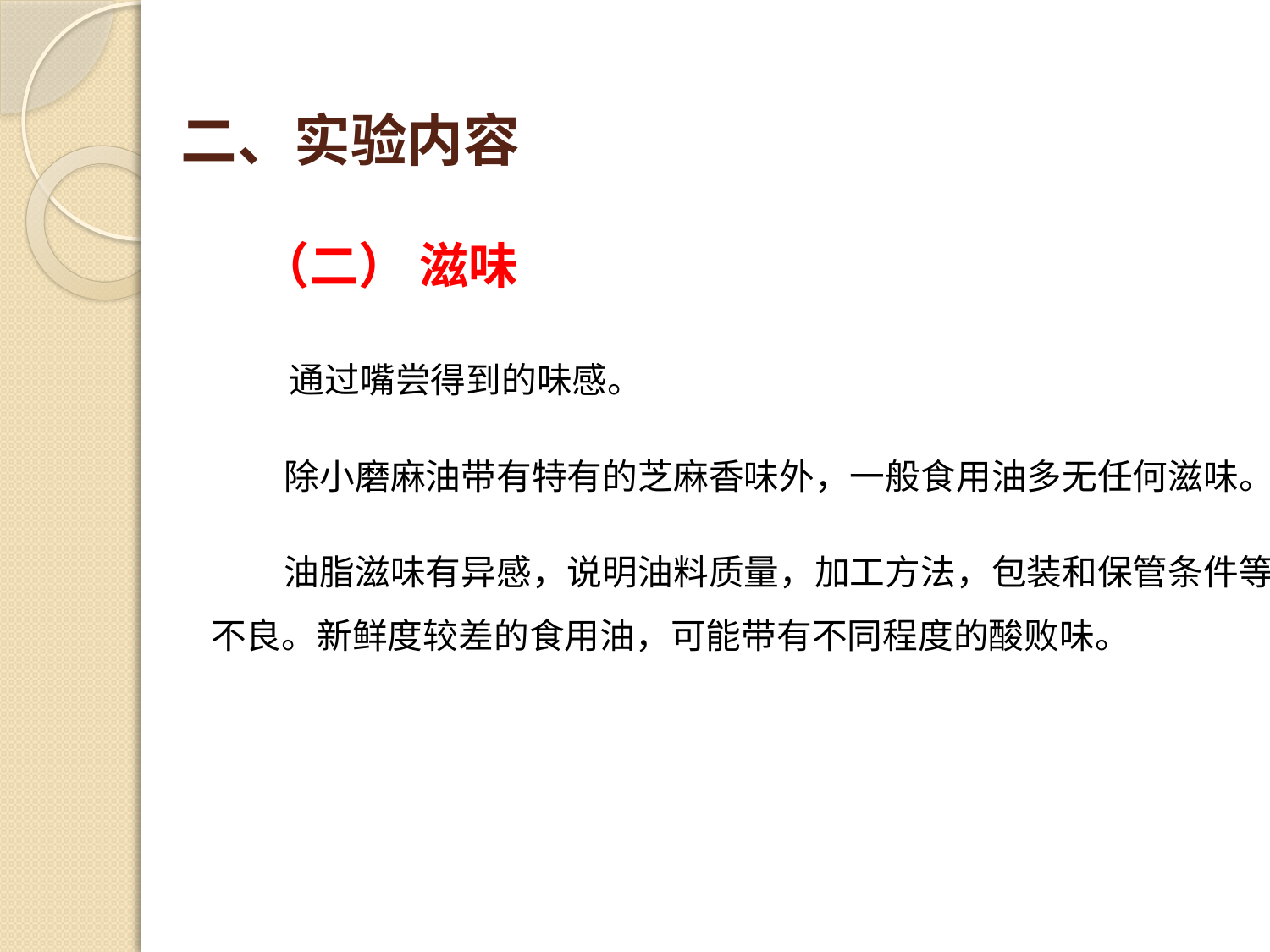

# 二、实验内容
（二） 滋味
  通过嘴尝得到的味感。
  除小磨麻油带有特有的芝麻香味外，一般食用油多无任何滋味。
  油脂滋味有异感，说明油料质量，加工方法，包装和保管条件等不良。新鲜度较差的食用油，可能带有不同程度的酸败味。